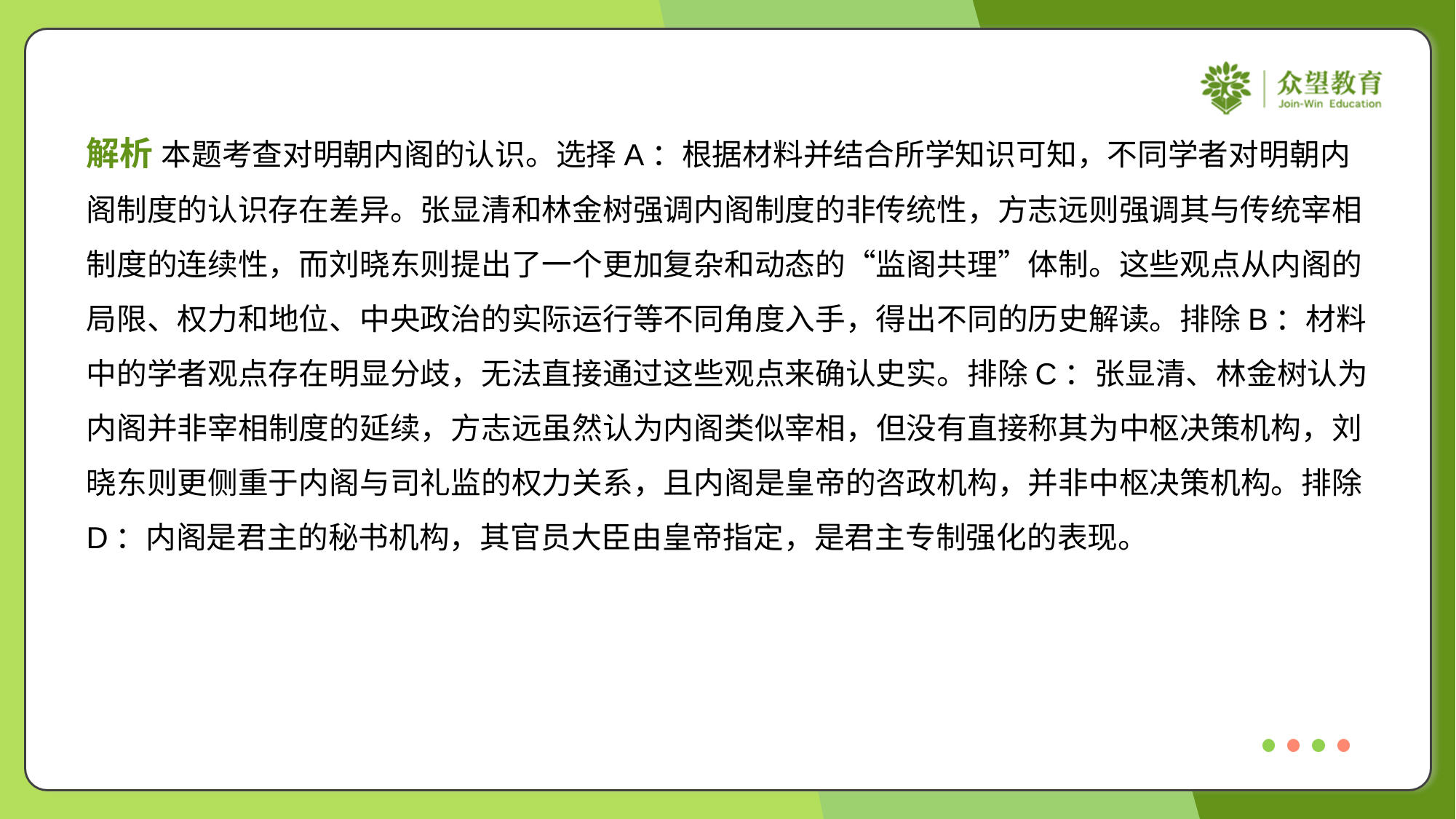

解析 本题考查对明朝内阁的认识。选择A：根据材料并结合所学知识可知，不同学者对明朝内
阁制度的认识存在差异。张显清和林金树强调内阁制度的非传统性，方志远则强调其与传统宰相
制度的连续性，而刘晓东则提出了一个更加复杂和动态的“监阁共理”体制。这些观点从内阁的
局限、权力和地位、中央政治的实际运行等不同角度入手，得出不同的历史解读。排除B：材料
中的学者观点存在明显分歧，无法直接通过这些观点来确认史实。排除C：张显清、林金树认为
内阁并非宰相制度的延续，方志远虽然认为内阁类似宰相，但没有直接称其为中枢决策机构，刘
晓东则更侧重于内阁与司礼监的权力关系，且内阁是皇帝的咨政机构，并非中枢决策机构。排除
D：内阁是君主的秘书机构，其官员大臣由皇帝指定，是君主专制强化的表现。